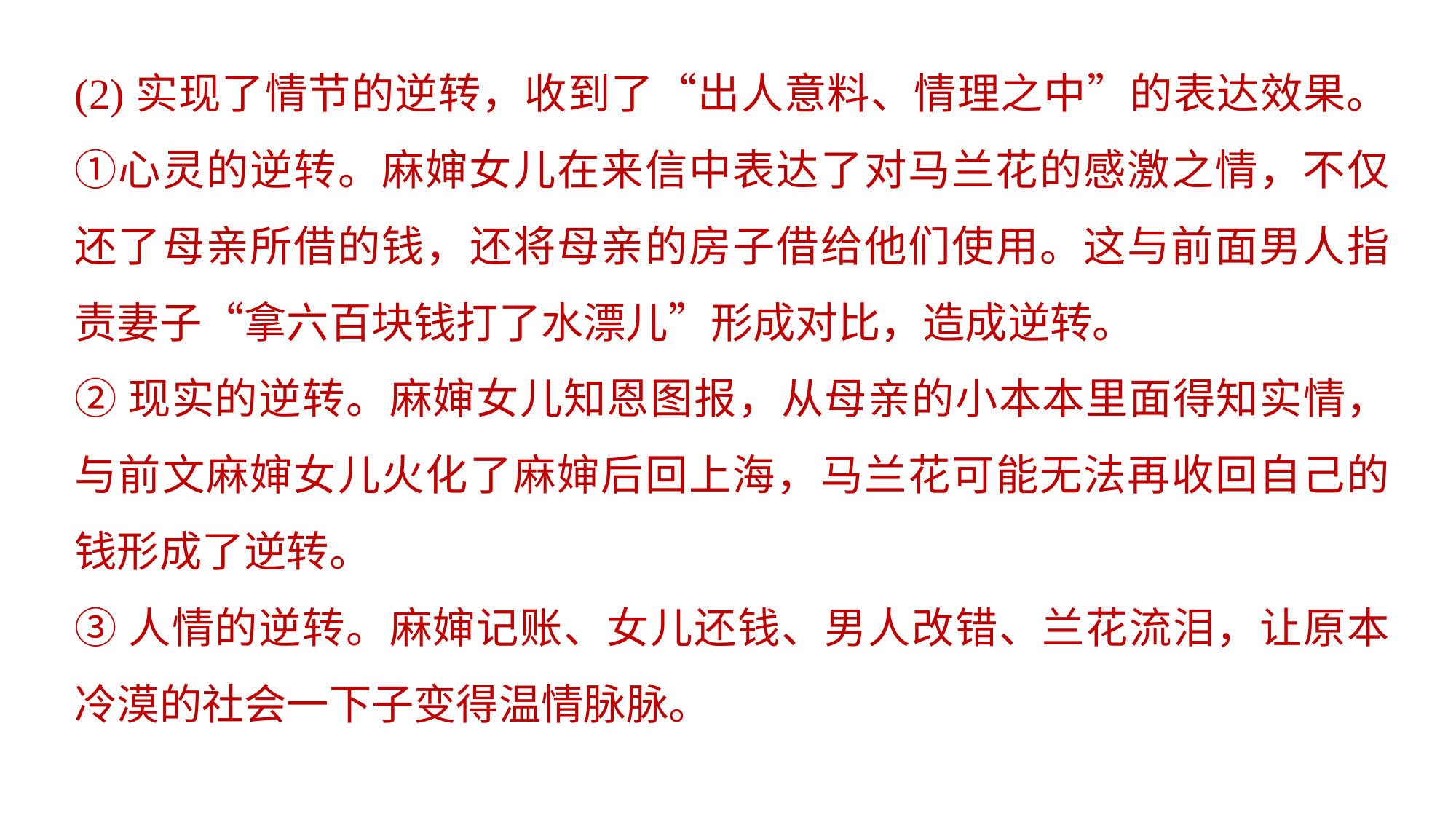

(2)实现了情节的逆转，收到了“出人意料、情理之中”的表达效果。①心灵的逆转。麻婶女儿在来信中表达了对马兰花的感激之情，不仅还了母亲所借的钱，还将母亲的房子借给他们使用。这与前面男人指责妻子“拿六百块钱打了水漂儿”形成对比，造成逆转。
②现实的逆转。麻婶女儿知恩图报，从母亲的小本本里面得知实情，与前文麻婶女儿火化了麻婶后回上海，马兰花可能无法再收回自己的钱形成了逆转。
③人情的逆转。麻婶记账、女儿还钱、男人改错、兰花流泪，让原本冷漠的社会一下子变得温情脉脉。